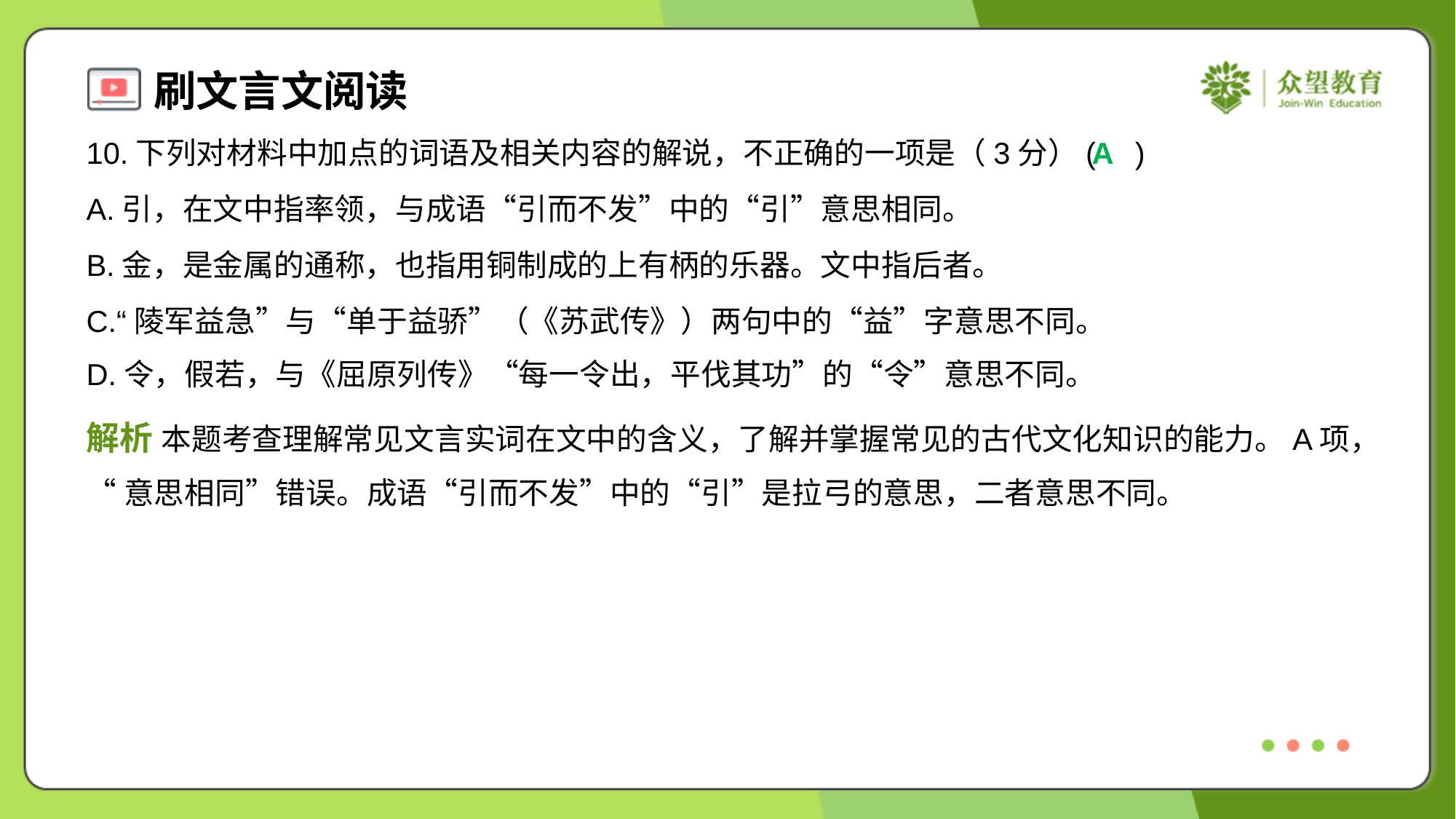

10.下列对材料中加点的词语及相关内容的解说，不正确的一项是（3分）(     )
A
A.引，在文中指率领，与成语“引而不发”中的“引”意思相同。
B.金，是金属的通称，也指用铜制成的上有柄的乐器。文中指后者。
C.“陵军益急”与“单于益骄”（《苏武传》）两句中的“益”字意思不同。
D.令，假若，与《屈原列传》“每一令出，平伐其功”的“令”意思不同。
解析 本题考查理解常见文言实词在文中的含义，了解并掌握常见的古代文化知识的能力。A项，
“意思相同”错误。成语“引而不发”中的“引”是拉弓的意思，二者意思不同。